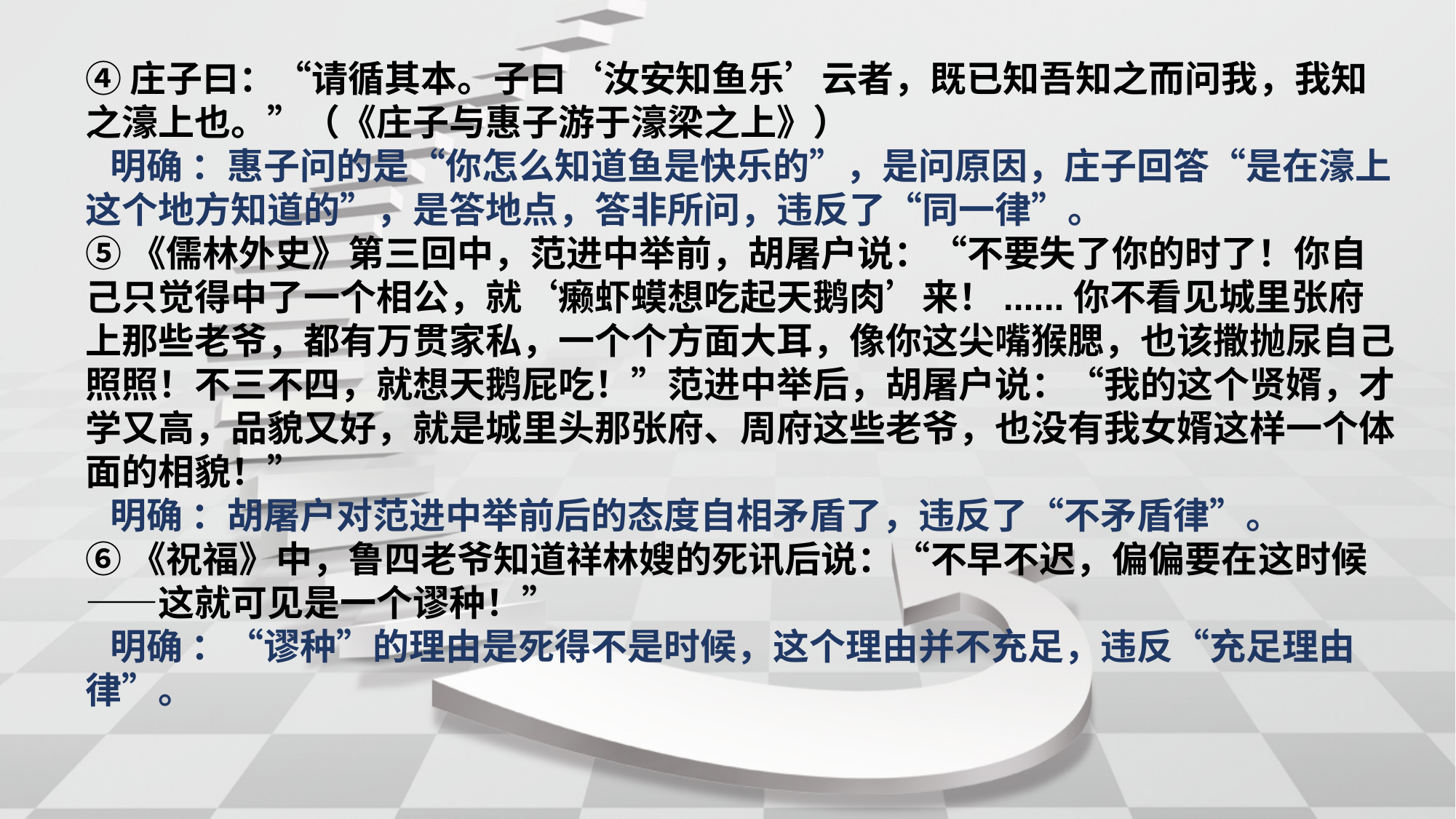

④庄子曰：“请循其本。子曰‘汝安知鱼乐’云者，既已知吾知之而问我，我知之濠上也。”（《庄子与惠子游于濠梁之上》）
  明确 ：惠子问的是“你怎么知道鱼是快乐的”，是问原因，庄子回答“是在濠上这个地方知道的”，是答地点，答非所问，违反了“同一律”。
⑤《儒林外史》第三回中，范进中举前，胡屠户说：“不要失了你的时了！你自己只觉得中了一个相公，就‘癞虾蟆想吃起天鹅肉’来！......你不看见城里张府上那些老爷，都有万贯家私，一个个方面大耳，像你这尖嘴猴腮，也该撒抛尿自己照照！不三不四，就想天鹅屁吃！”范进中举后，胡屠户说：“我的这个贤婿，才学又高，品貌又好，就是城里头那张府、周府这些老爷，也没有我女婿这样一个体面的相貌！”
  明确 ：胡屠户对范进中举前后的态度自相矛盾了，违反了“不矛盾律”。
⑥《祝福》中，鲁四老爷知道祥林嫂的死讯后说：“不早不迟，偏偏要在这时候——这就可见是一个谬种！”
  明确 ：“谬种”的理由是死得不是时候，这个理由并不充足，违反“充足理由律”。